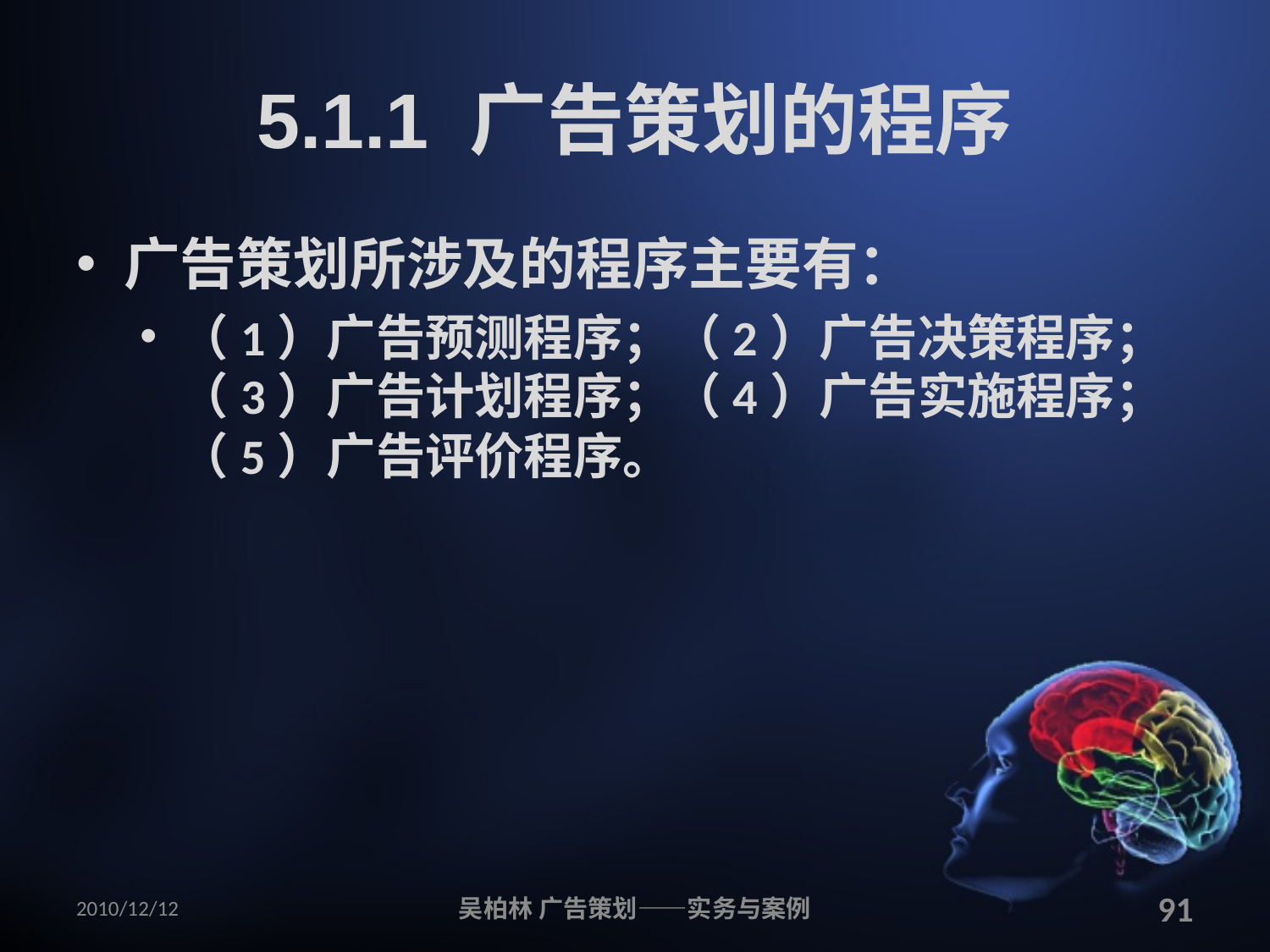

# 5.1.1 广告策划的程序
广告策划所涉及的程序主要有：
（1）广告预测程序；（2）广告决策程序；（3）广告计划程序；（4）广告实施程序；（5）广告评价程序。
2010/12/12
吴柏林 广告策划——实务与案例
91